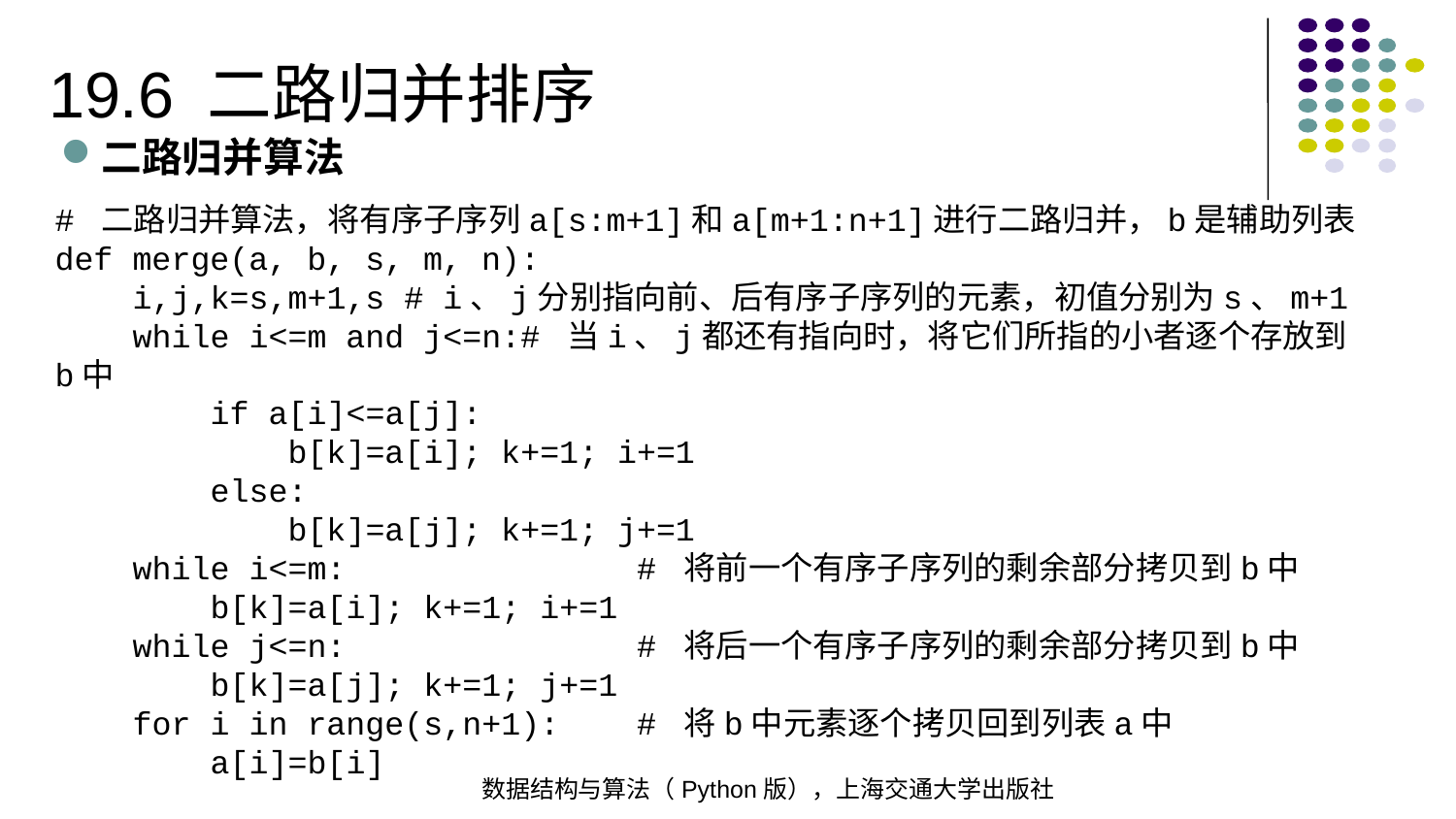

19.6 二路归并排序
二路归并算法
# 二路归并算法，将有序子序列a[s:m+1]和a[m+1:n+1]进行二路归并，b是辅助列表
def merge(a, b, s, m, n):
    i,j,k=s,m+1,s # i、j分别指向前、后有序子序列的元素，初值分别为s、m+1
    while i<=m and j<=n:# 当i、j都还有指向时，将它们所指的小者逐个存放到b中
        if a[i]<=a[j]:
            b[k]=a[i]; k+=1; i+=1
        else:
            b[k]=a[j]; k+=1; j+=1
    while i<=m:               # 将前一个有序子序列的剩余部分拷贝到b中
        b[k]=a[i]; k+=1; i+=1
    while j<=n:               # 将后一个有序子序列的剩余部分拷贝到b中
        b[k]=a[j]; k+=1; j+=1
    for i in range(s,n+1):    # 将b中元素逐个拷贝回到列表a中
        a[i]=b[i]